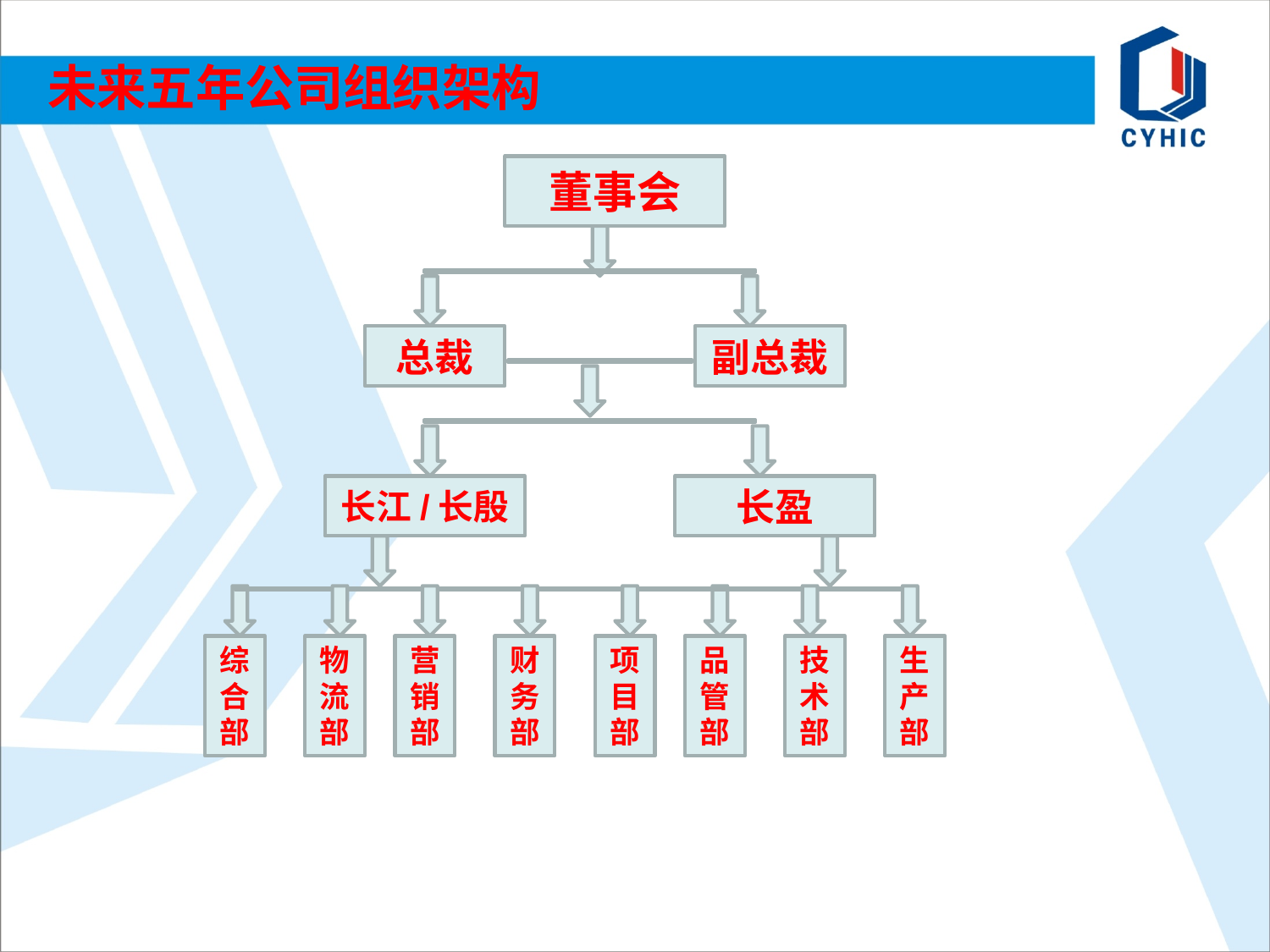

# 未来五年公司组织架构
董事会

总裁
副总裁

长江/长殷
长盈

综合部
物流部
营销部
财务部
项目部
品管部
技术部
生产部